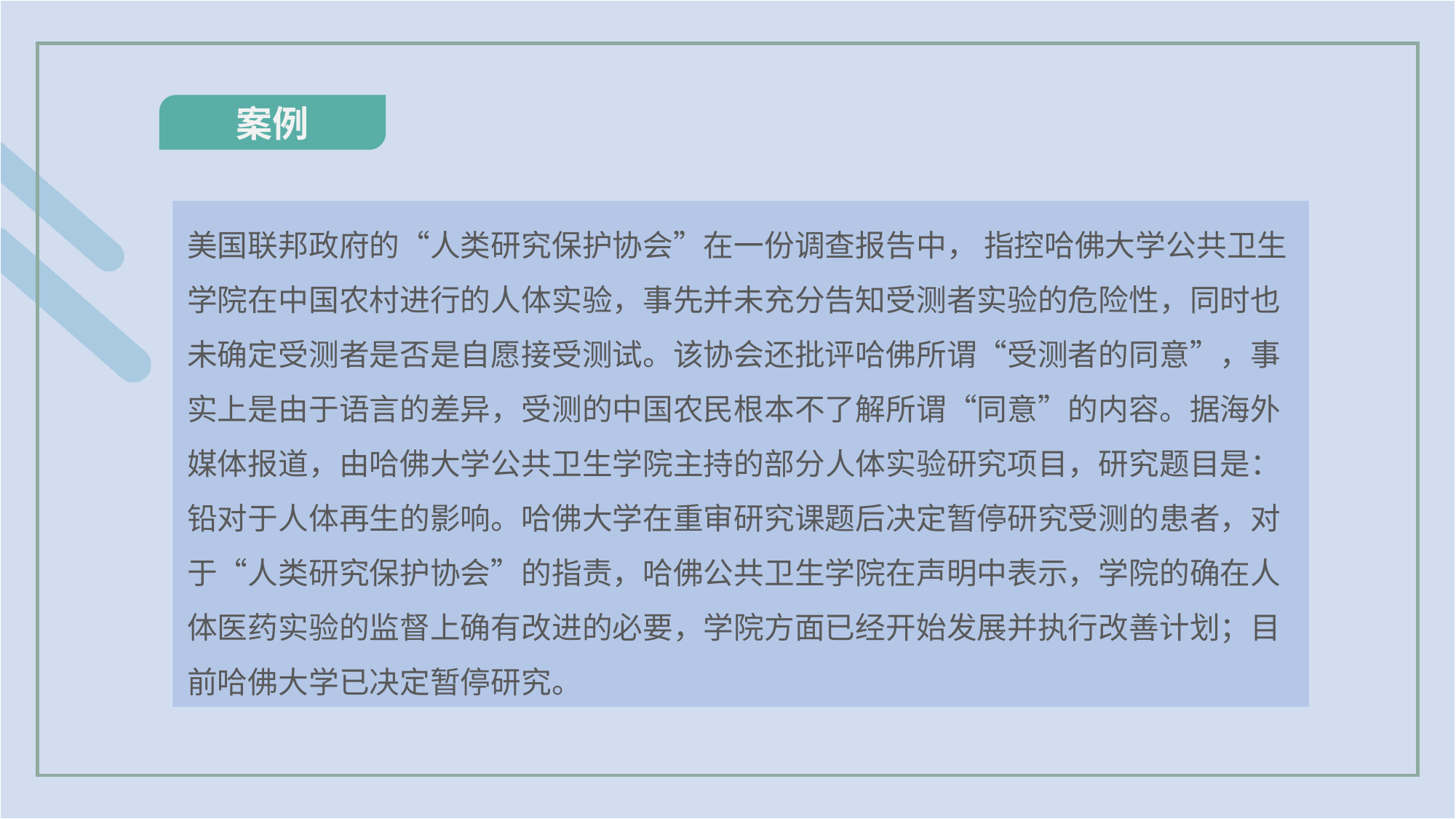

案例
美国联邦政府的“人类研究保护协会”在一份调查报告中， 指控哈佛大学公共卫生学院在中国农村进行的人体实验，事先并未充分告知受测者实验的危险性，同时也未确定受测者是否是自愿接受测试。该协会还批评哈佛所谓“受测者的同意”，事实上是由于语言的差异，受测的中国农民根本不了解所谓“同意”的内容。据海外媒体报道，由哈佛大学公共卫生学院主持的部分人体实验研究项目，研究题目是：铅对于人体再生的影响。哈佛大学在重审研究课题后决定暂停研究受测的患者，对于“人类研究保护协会”的指责，哈佛公共卫生学院在声明中表示，学院的确在人体医药实验的监督上确有改进的必要，学院方面已经开始发展并执行改善计划；目前哈佛大学已决定暂停研究。